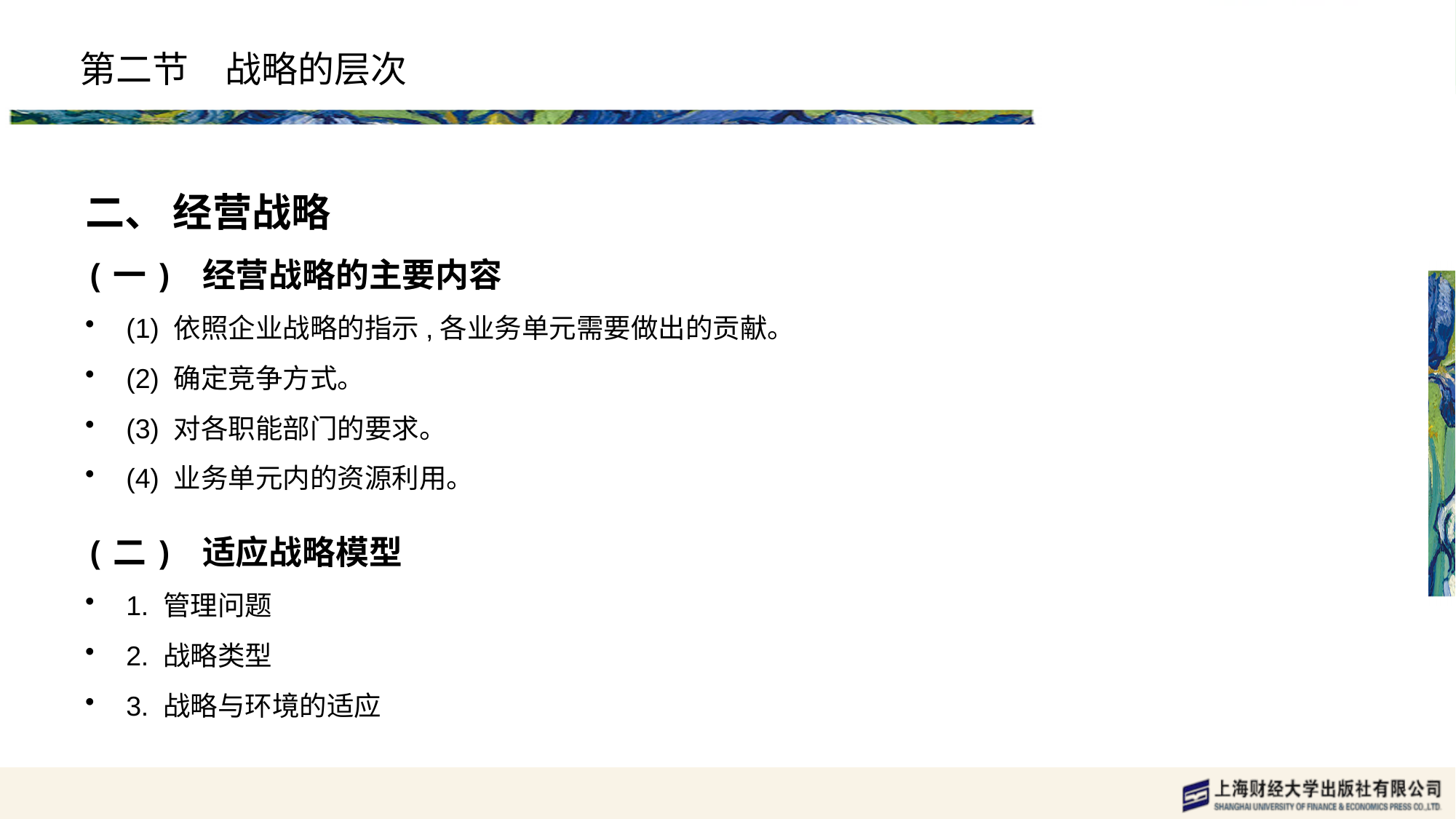

# 第二节　战略的层次
二、 经营战略
(一) 经营战略的主要内容
(1) 依照企业战略的指示,各业务单元需要做出的贡献。
(2) 确定竞争方式。
(3) 对各职能部门的要求。
(4) 业务单元内的资源利用。
(二) 适应战略模型
1. 管理问题
2. 战略类型
3. 战略与环境的适应